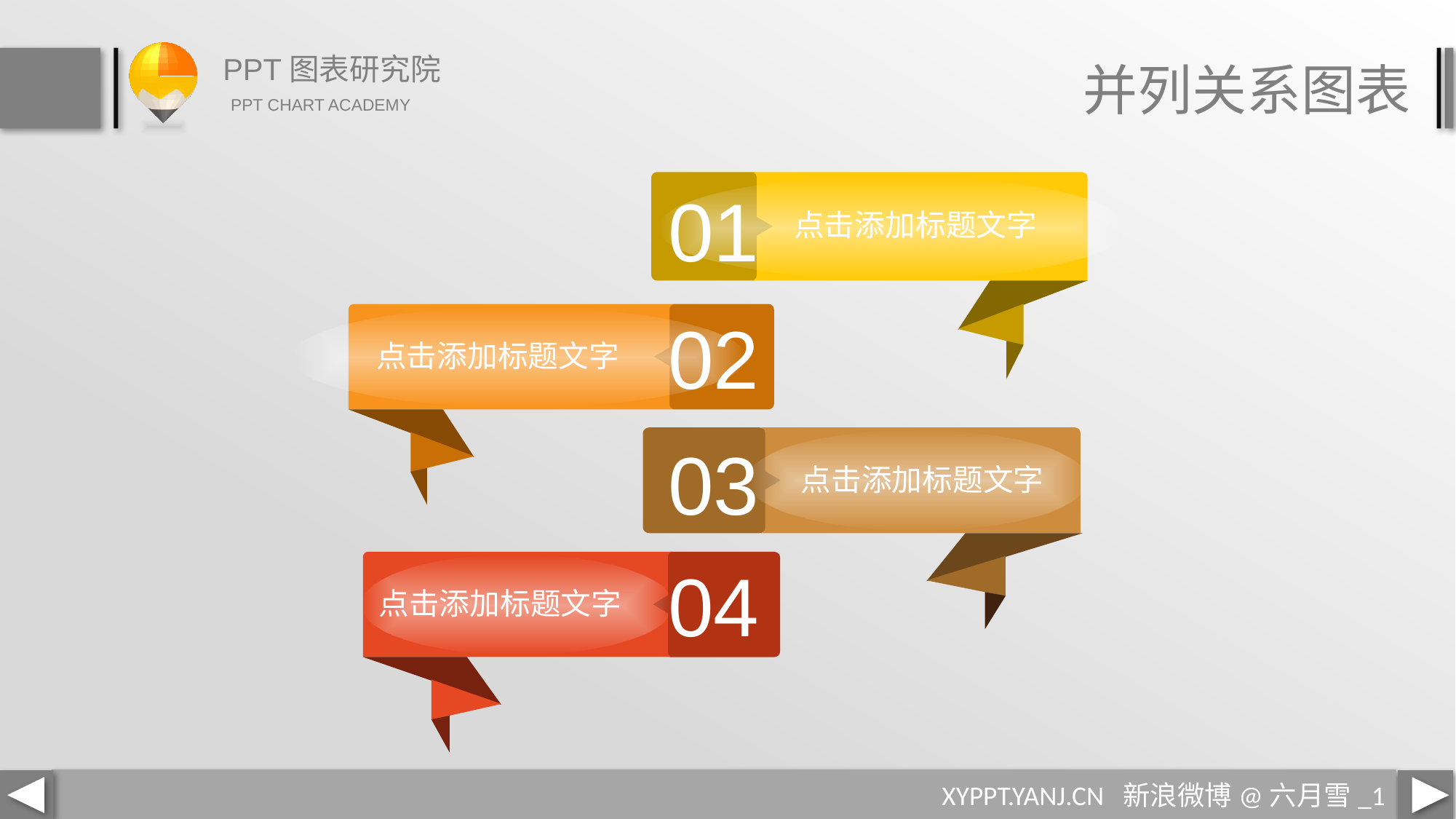

并列关系图表

01

点击添加标题文字

02

点击添加标题文字

03

点击添加标题文字

04

点击添加标题文字